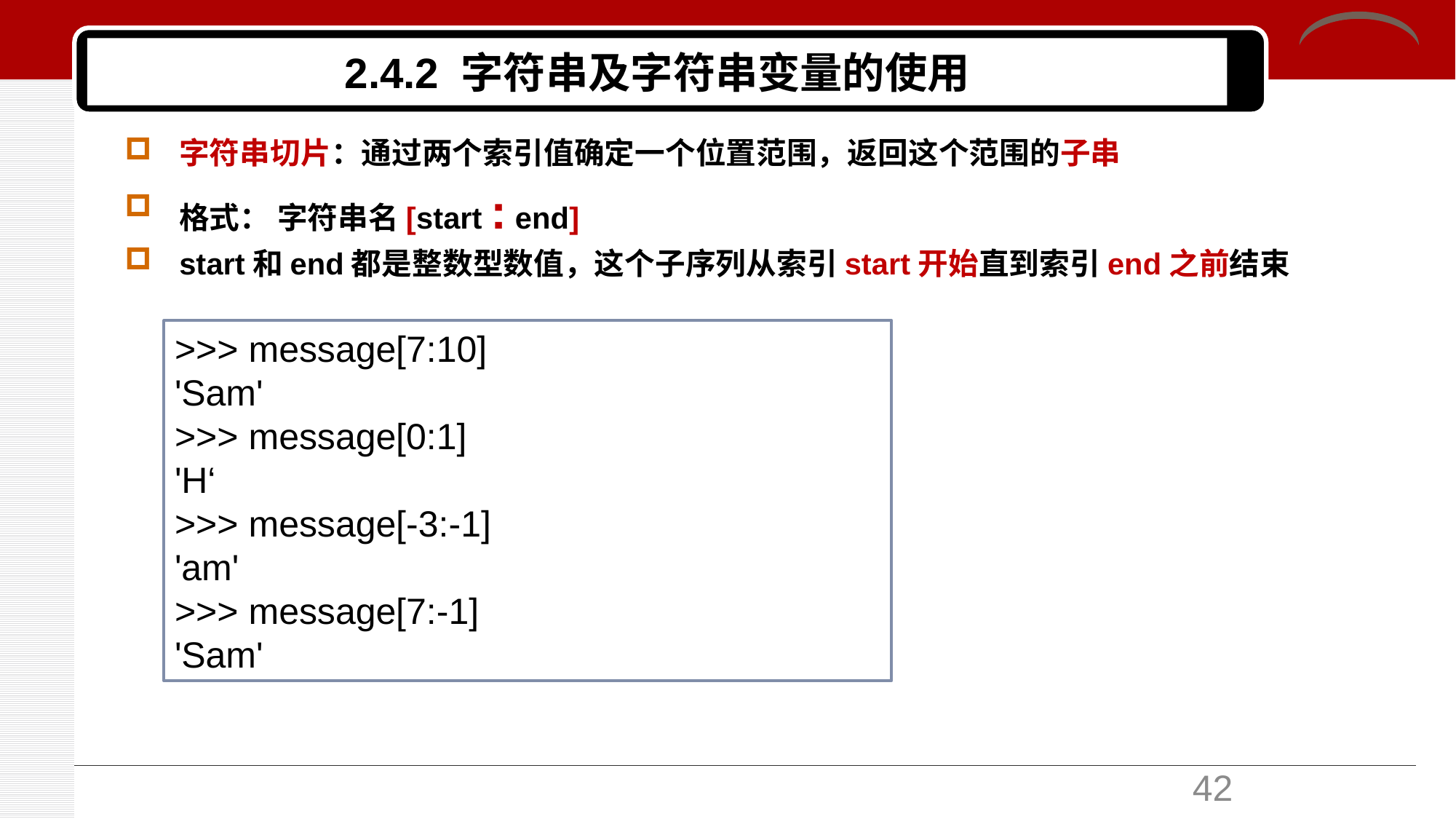

# 2.4.2 字符串及字符串变量的使用
字符串切片：通过两个索引值确定一个位置范围，返回这个范围的子串
格式： 字符串名[start : end]
start和end都是整数型数值，这个子序列从索引start开始直到索引end之前结束
>>> message[7:10]
'Sam'
>>> message[0:1]
'H‘
>>> message[-3:-1]
'am'
>>> message[7:-1]
'Sam'
42